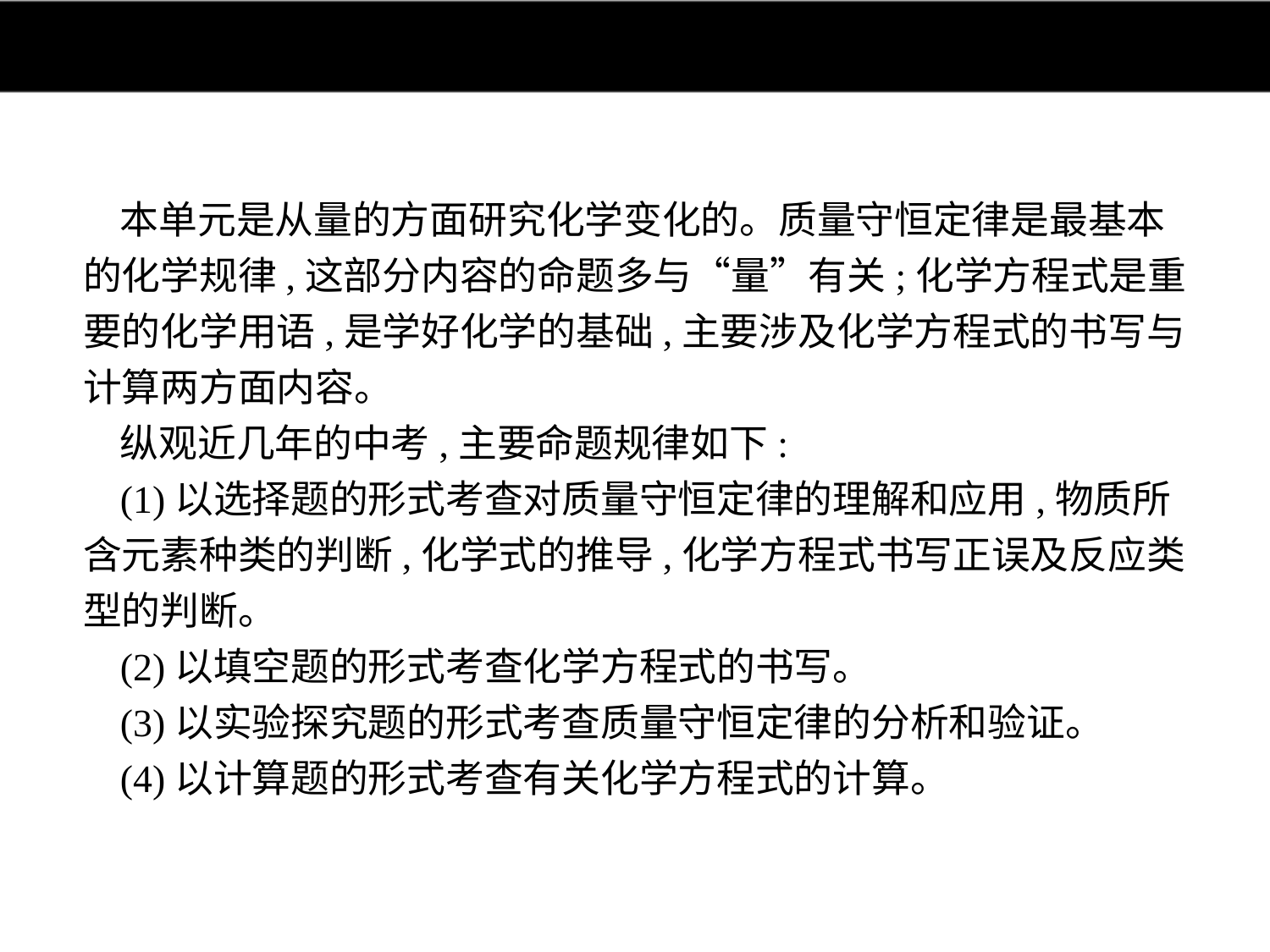

本单元是从量的方面研究化学变化的。质量守恒定律是最基本的化学规律,这部分内容的命题多与“量”有关;化学方程式是重要的化学用语,是学好化学的基础,主要涉及化学方程式的书写与计算两方面内容。
纵观近几年的中考,主要命题规律如下:
(1)以选择题的形式考查对质量守恒定律的理解和应用,物质所含元素种类的判断,化学式的推导,化学方程式书写正误及反应类型的判断。
(2)以填空题的形式考查化学方程式的书写。
(3)以实验探究题的形式考查质量守恒定律的分析和验证。
(4)以计算题的形式考查有关化学方程式的计算。